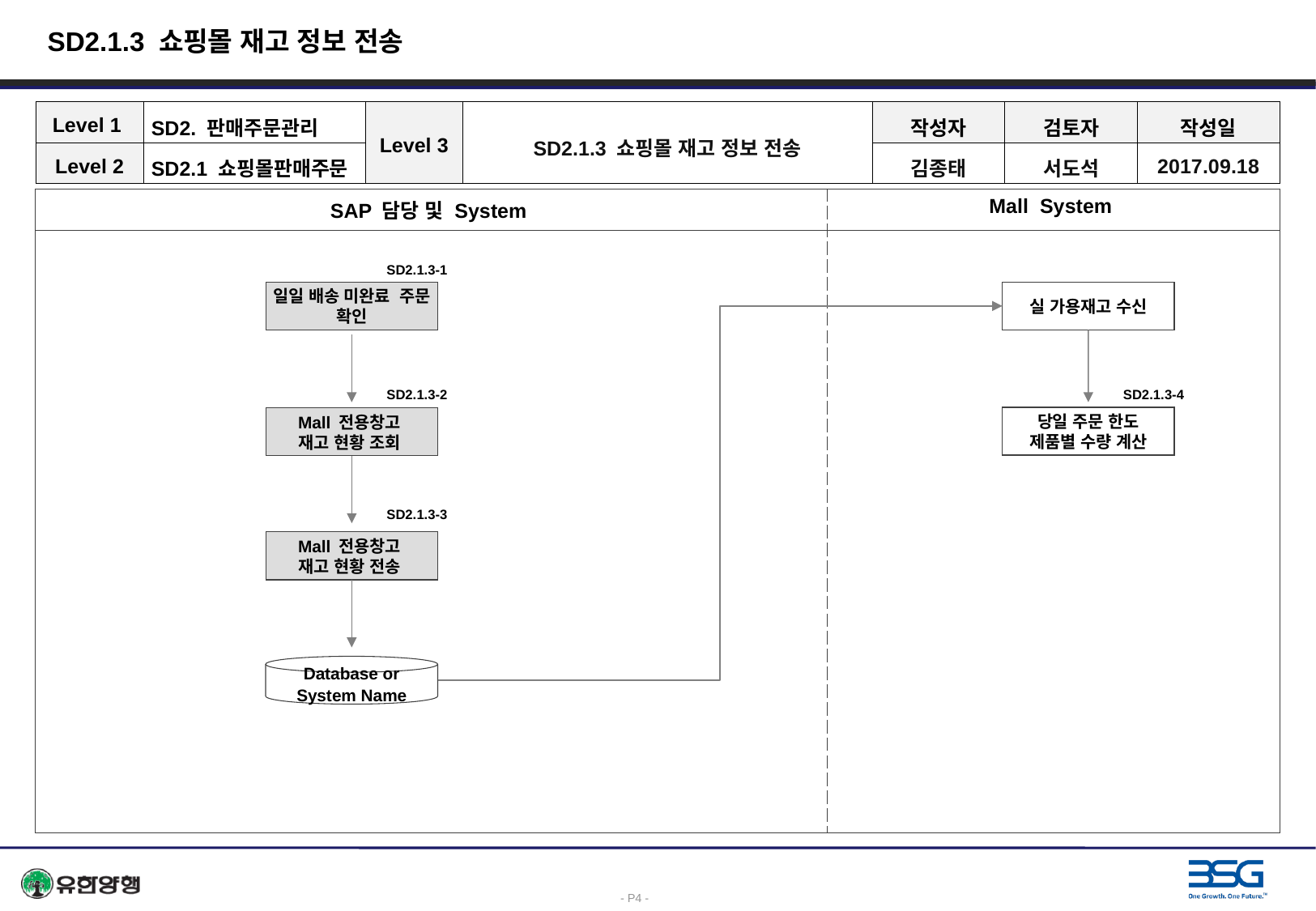

SD2.1.3 쇼핑몰 재고 정보 전송
| Level 1 | SD2. 판매주문관리 | Level 3 | SD2.1.3 쇼핑몰 재고 정보 전송 | 작성자 | 검토자 | 작성일 |
| --- | --- | --- | --- | --- | --- | --- |
| Level 2 | SD2.1 쇼핑몰판매주문 |  |  | 김종태 | 서도석 | 2017.09.18 |
| SAP 담당 및 System | Mall System |
| --- | --- |
|  |  |
SD2.1.3-1
일일 배송 미완료  주문 확인
실 가용재고 수신
SD2.1.3-2
SD2.1.3-4
당일 주문 한도
제품별 수량 계산
Mall 전용창고
재고 현황 조회
SD2.1.3-3
Mall 전용창고
재고 현황 전송
Database or
System Name